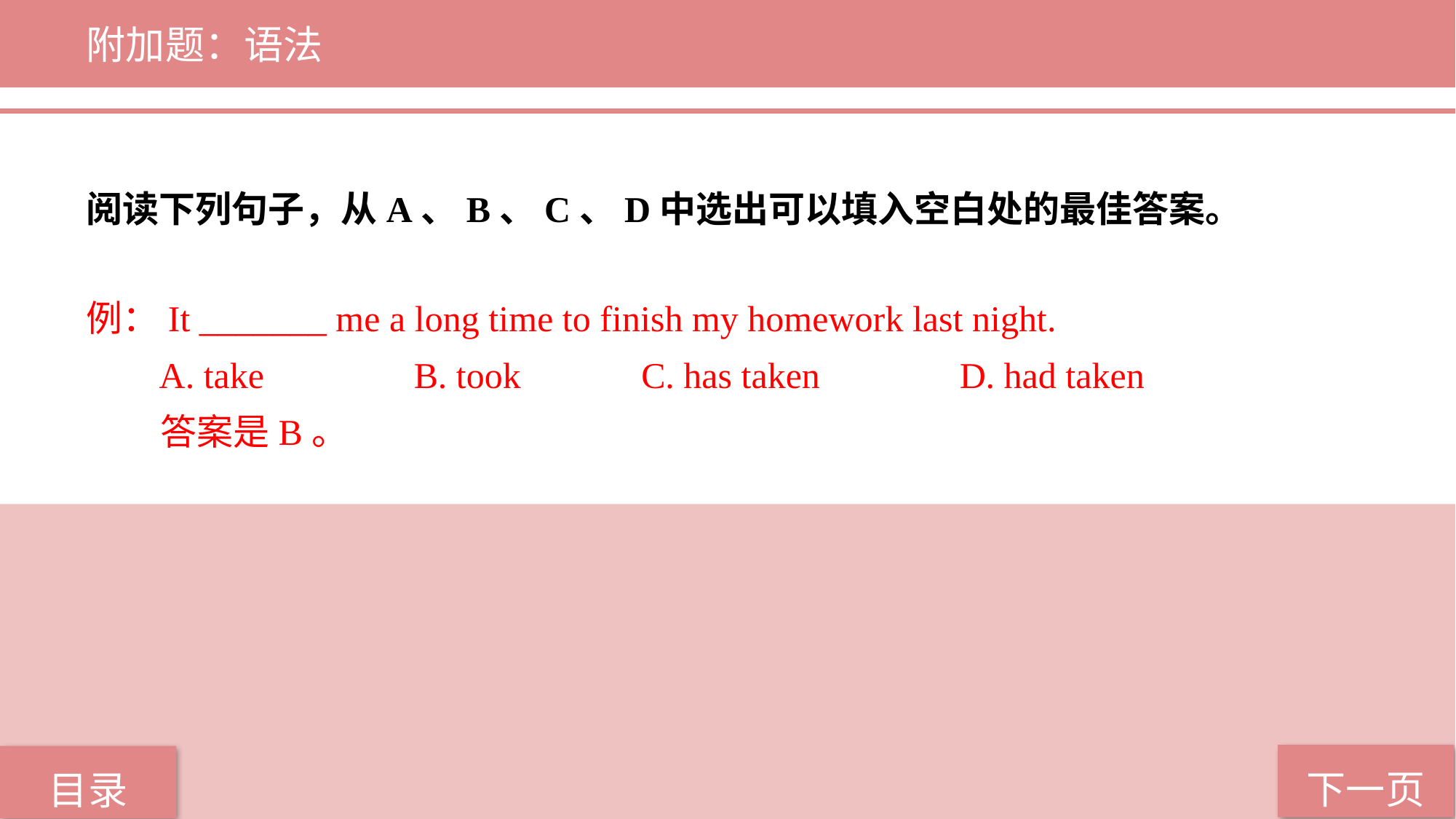

附加题：语法
阅读下列句子，从A、B、C、D中选出可以填入空白处的最佳答案。

例：It _______ me a long time to finish my homework last night.
        A. take 		B. took		 C. has taken 		D. had taken
        答案是B。